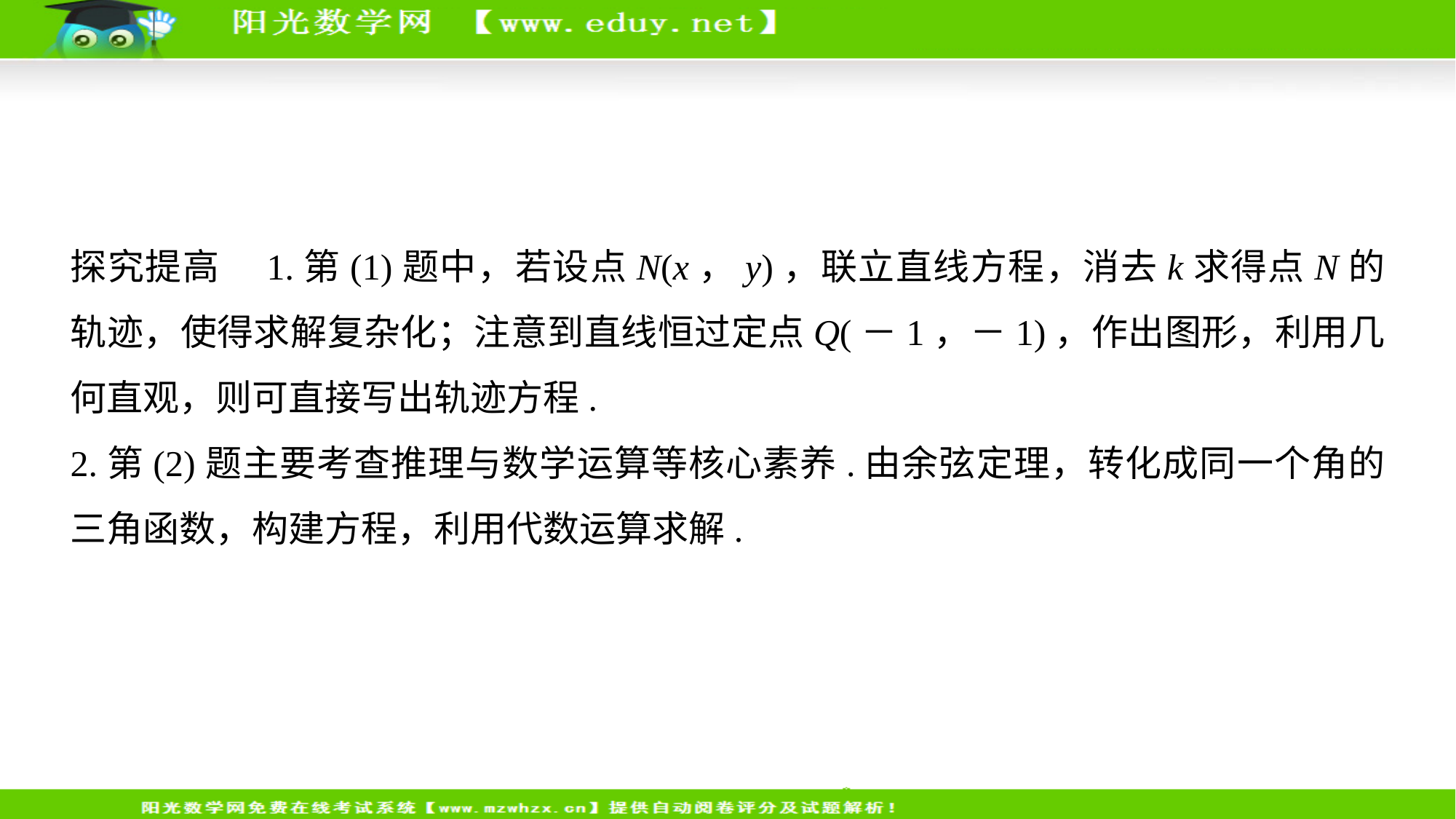

探究提高　1.第(1)题中，若设点N(x，y)，联立直线方程，消去k求得点N的轨迹，使得求解复杂化；注意到直线恒过定点Q(－1，－1)，作出图形，利用几何直观，则可直接写出轨迹方程.
2.第(2)题主要考查推理与数学运算等核心素养.由余弦定理，转化成同一个角的三角函数，构建方程，利用代数运算求解.